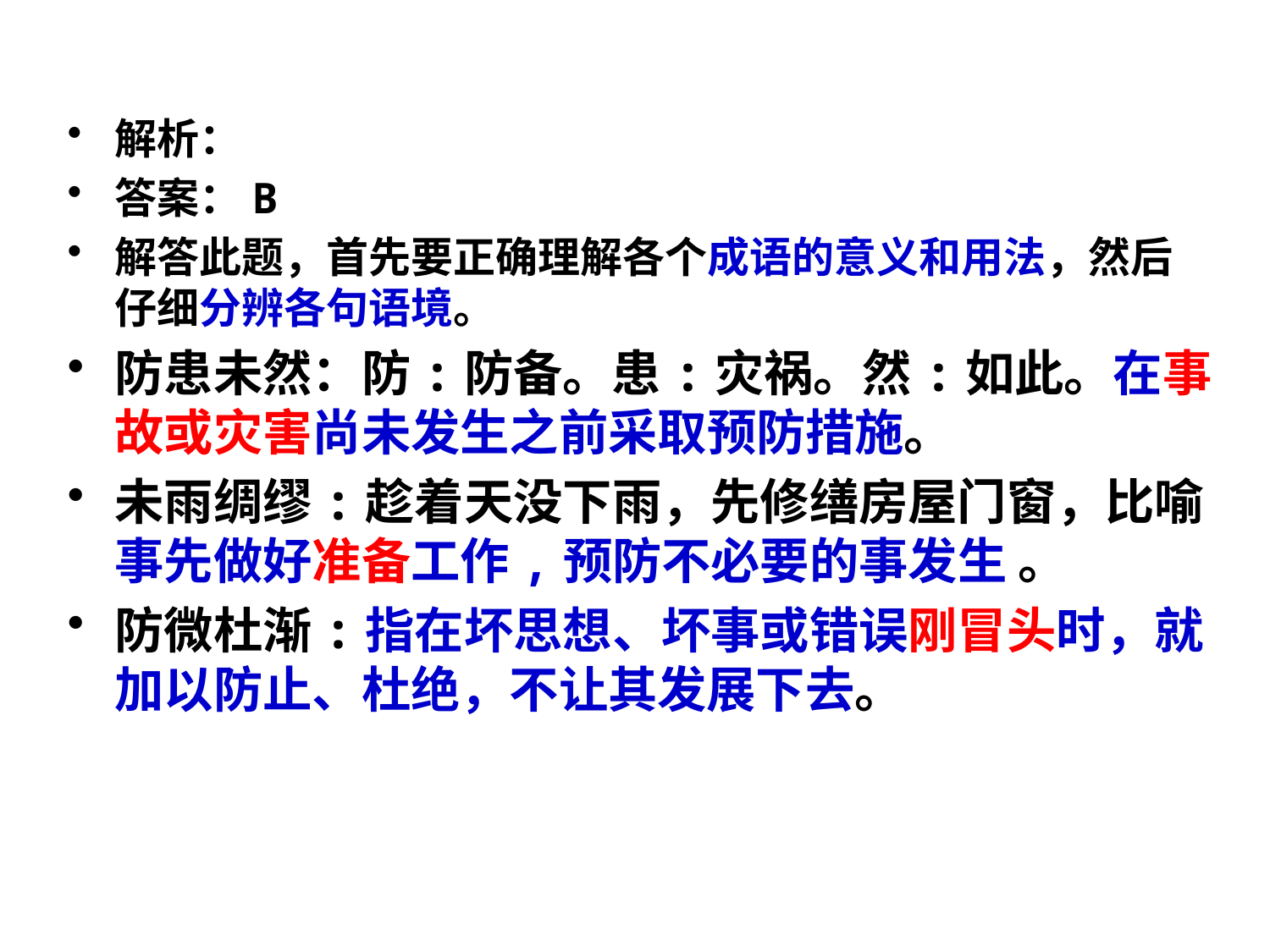

解析：
答案：B
解答此题，首先要正确理解各个成语的意义和用法，然后仔细分辨各句语境。
防患未然：防:防备。患:灾祸。然:如此。在事故或灾害尚未发生之前采取预防措施。
未雨绸缪:趁着天没下雨，先修缮房屋门窗，比喻事先做好准备工作,预防不必要的事发生 。
防微杜渐:指在坏思想、坏事或错误刚冒头时，就加以防止、杜绝，不让其发展下去。